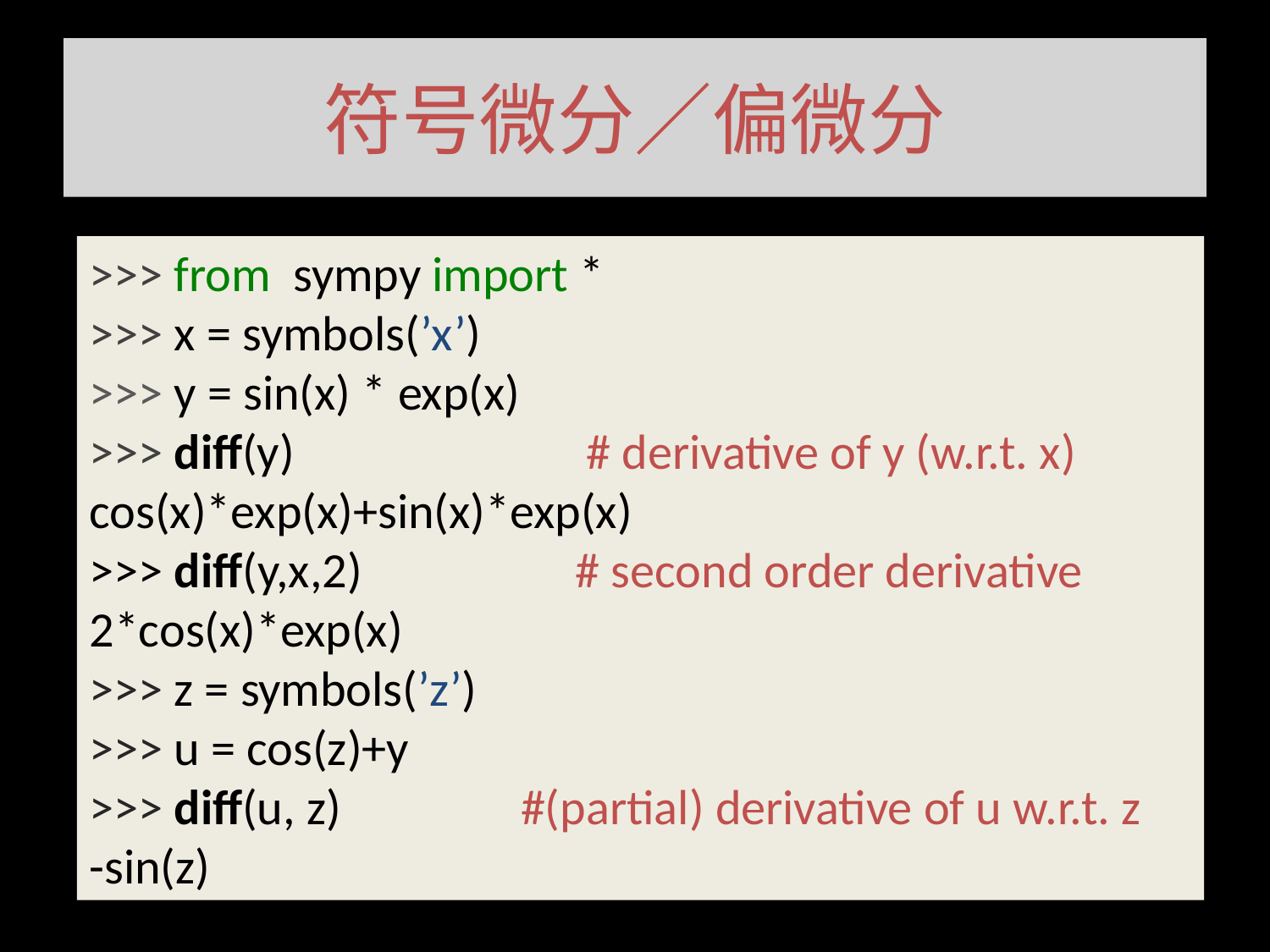

# 符号微分／偏微分
>>> from  sympy import *
>>> x = symbols(’x’)
>>> y = sin(x) * exp(x)
>>> diff(y)                          # derivative of y (w.r.t. x)
cos(x)*exp(x)+sin(x)*exp(x)
>>> diff(y,x,2)                   # second order derivative
2*cos(x)*exp(x)
>>> z = symbols(’z’)
>>> u = cos(z)+y
>>> diff(u, z)                #(partial) derivative of u w.r.t. z
-sin(z)